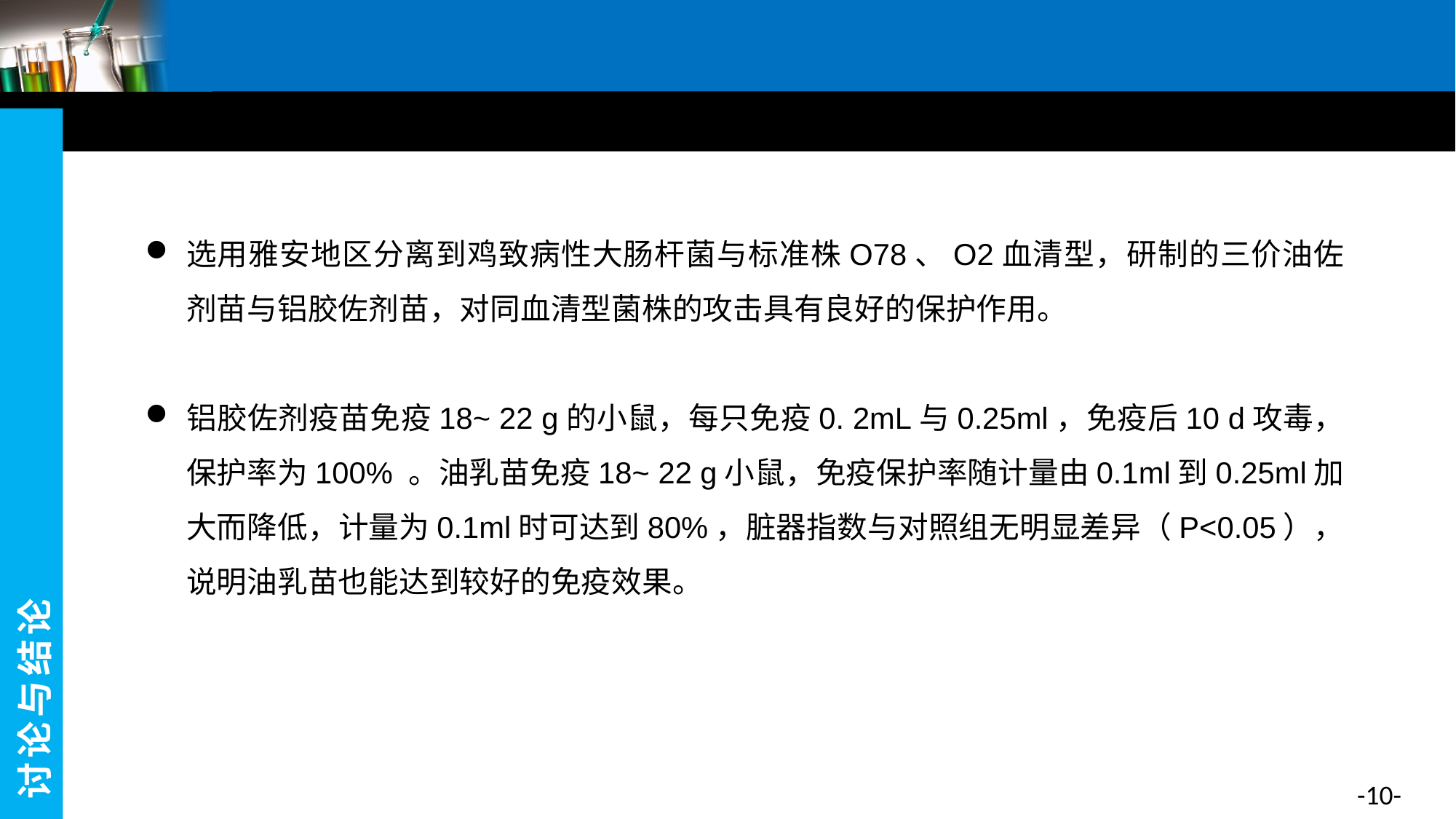

#
选用雅安地区分离到鸡致病性大肠杆菌与标准株O78、O2血清型，研制的三价油佐剂苗与铝胶佐剂苗，对同血清型菌株的攻击具有良好的保护作用。

铝胶佐剂疫苗免疫18~ 22 g的小鼠，每只免疫0. 2mL与0.25ml，免疫后10 d攻毒，保护率为100% 。油乳苗免疫18~ 22 g小鼠，免疫保护率随计量由0.1ml到0.25ml加大而降低，计量为0.1ml时可达到80%，脏器指数与对照组无明显差异（P<0.05），说明油乳苗也能达到较好的免疫效果。